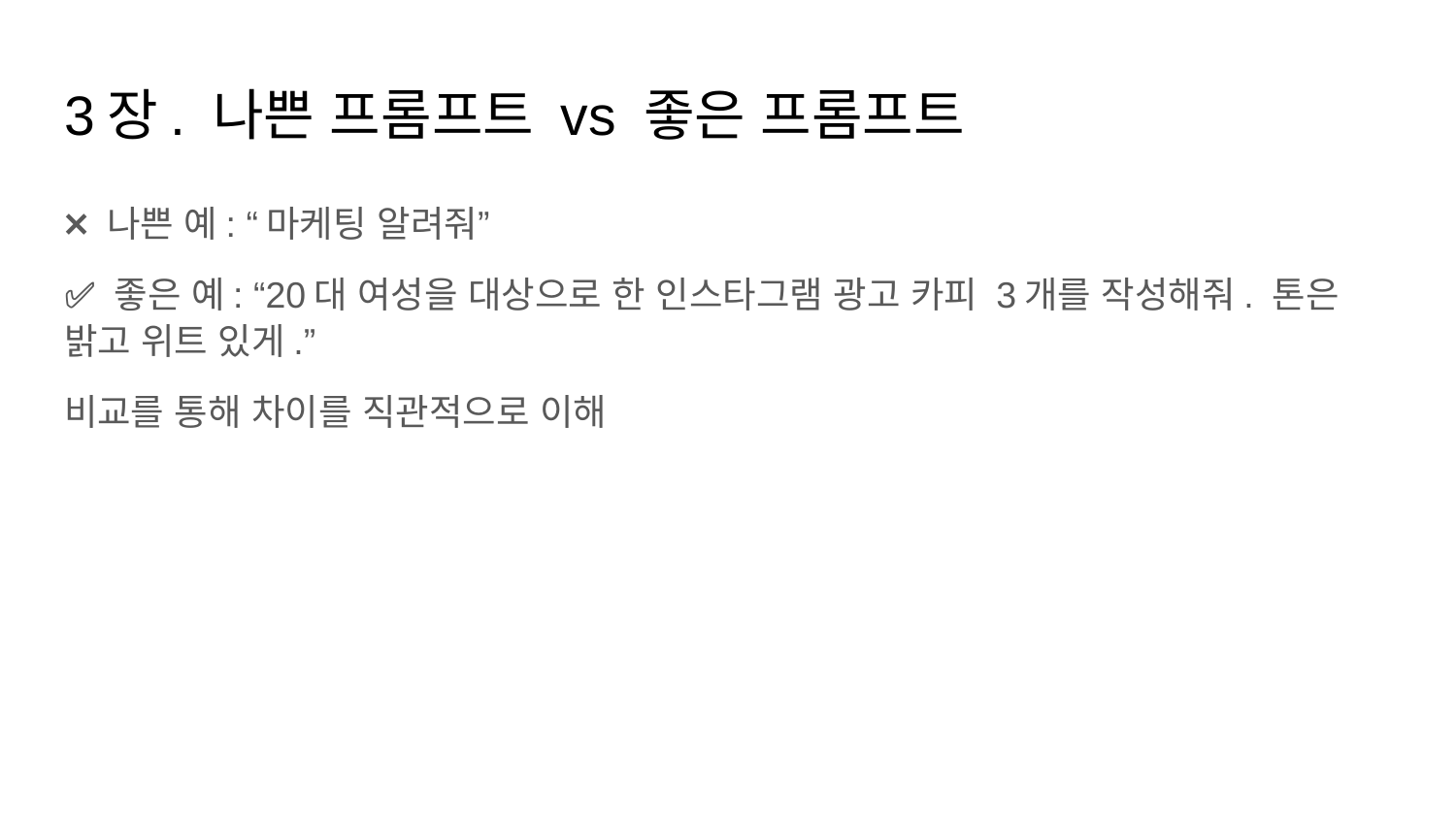

# 3장. 나쁜 프롬프트 vs 좋은 프롬프트
❌ 나쁜 예: “마케팅 알려줘”
✅ 좋은 예: “20대 여성을 대상으로 한 인스타그램 광고 카피 3개를 작성해줘. 톤은 밝고 위트 있게.”
비교를 통해 차이를 직관적으로 이해